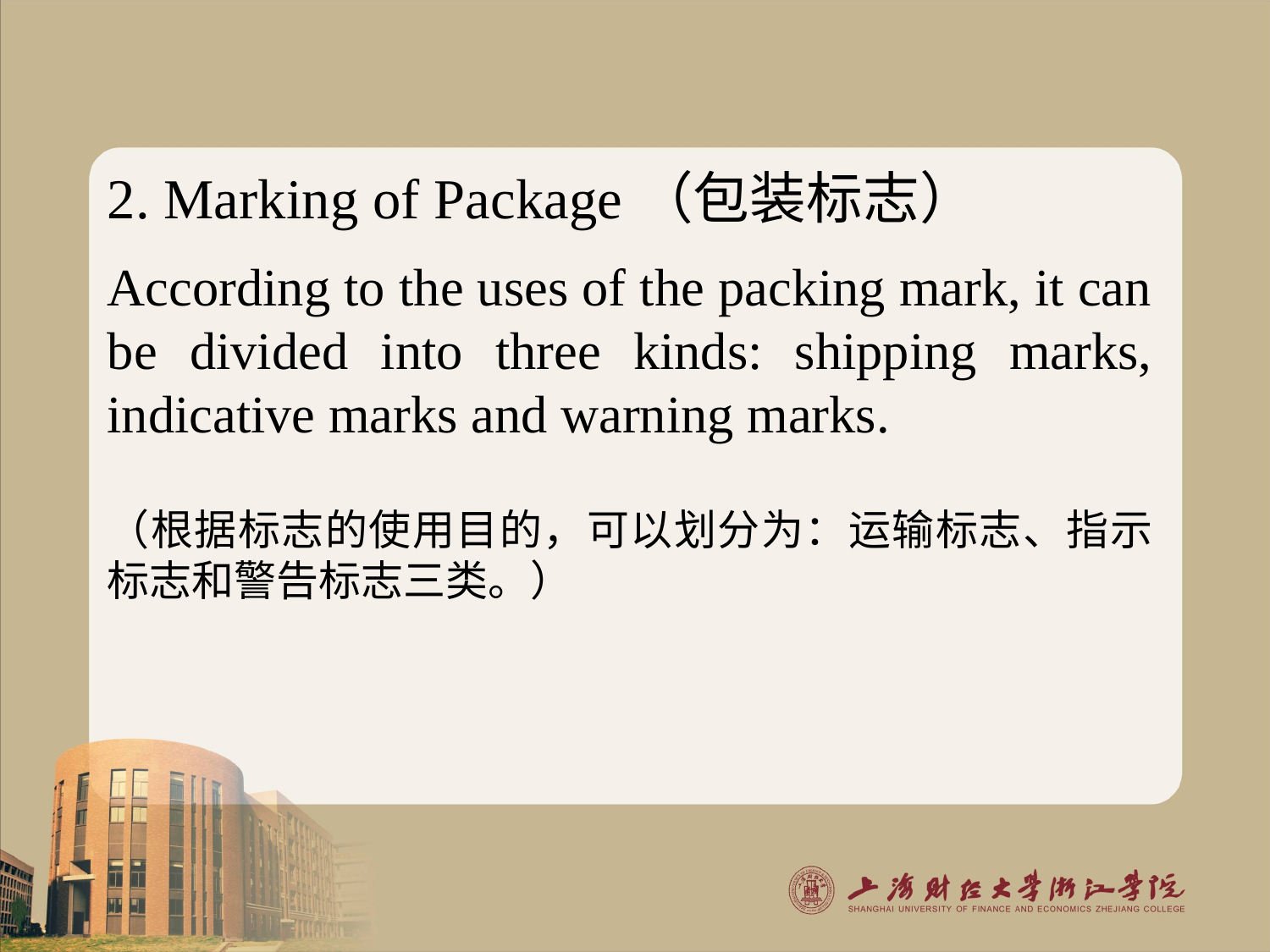

2. Marking of Package（包装标志）

According to the uses of the packing mark, it can be divided into three kinds: shipping marks, indicative marks and warning marks.

（根据标志的使用目的，可以划分为：运输标志、指示标志和警告标志三类。）